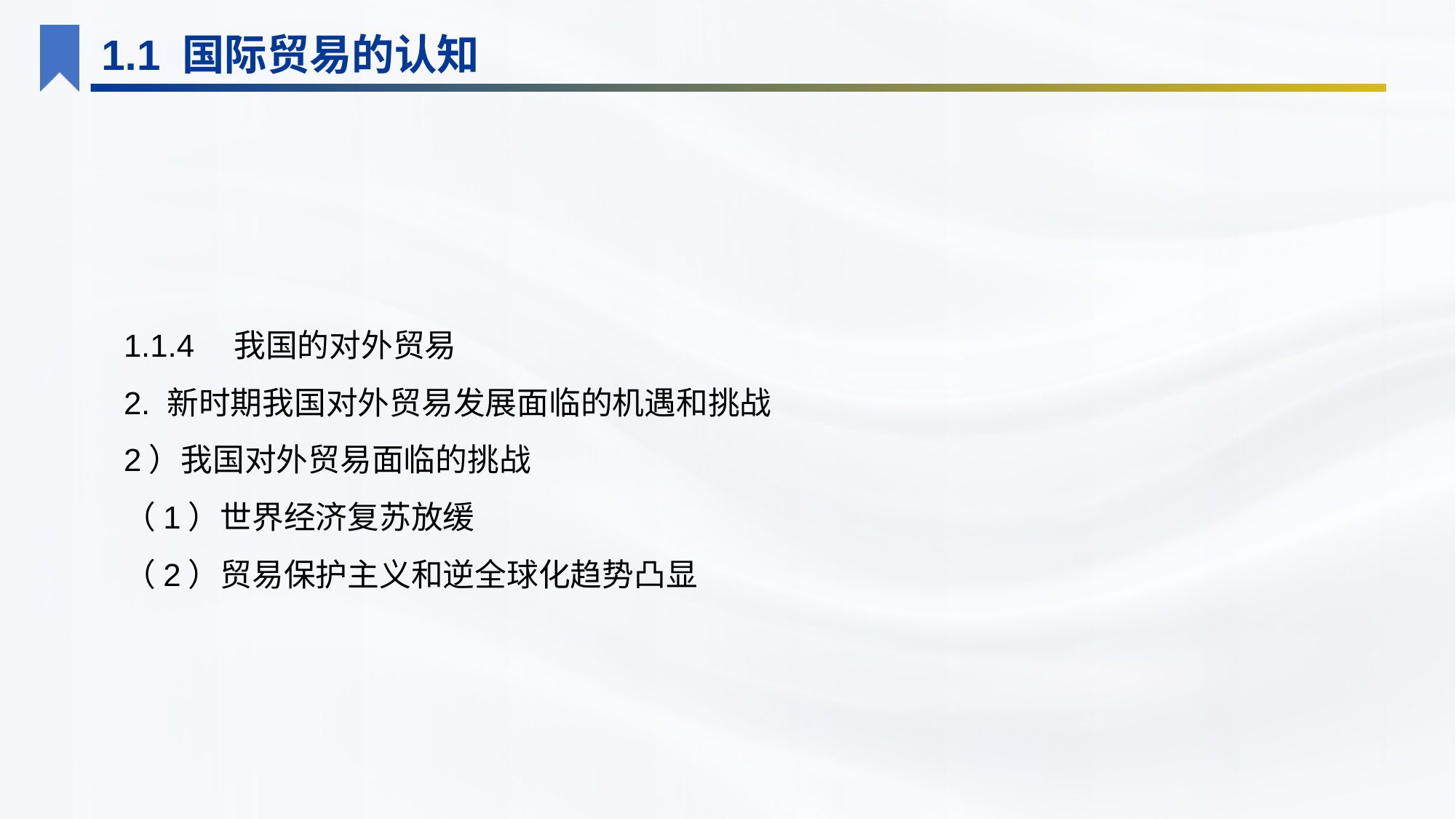

1.1 国际贸易的认知
1.1.4　我国的对外贸易
2. 新时期我国对外贸易发展面临的机遇和挑战
2）我国对外贸易面临的挑战
（1）世界经济复苏放缓
（2）贸易保护主义和逆全球化趋势凸显